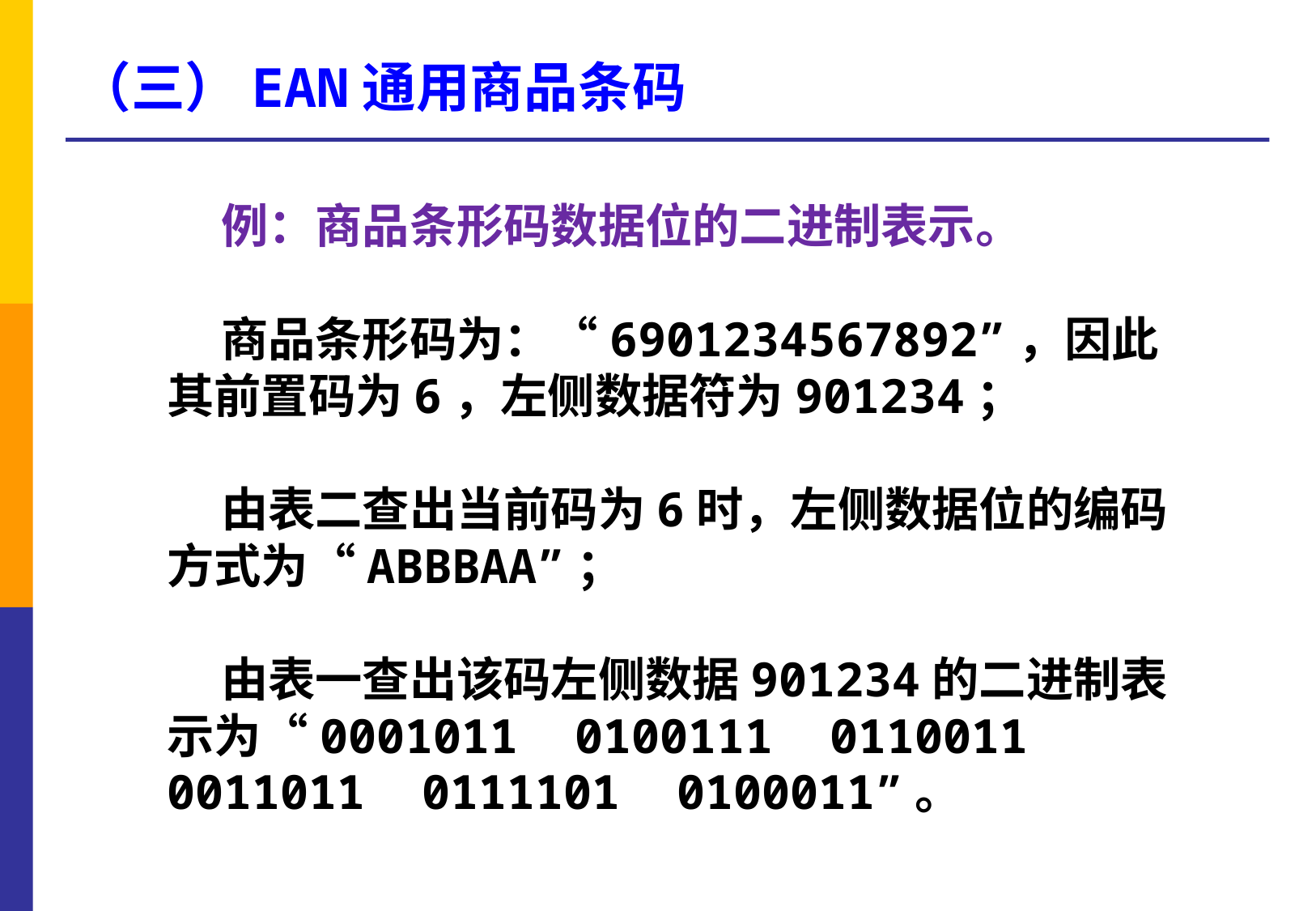

（三）EAN通用商品条码
    例：商品条形码数据位的二进制表示。

    商品条形码为：“6901234567892”，因此其前置码为6，左侧数据符为901234；

    由表二查出当前码为6时，左侧数据位的编码方式为“ABBBAA”；

    由表一查出该码左侧数据901234的二进制表示为“0001011  0100111  0110011  0011011  0111101  0100011”。